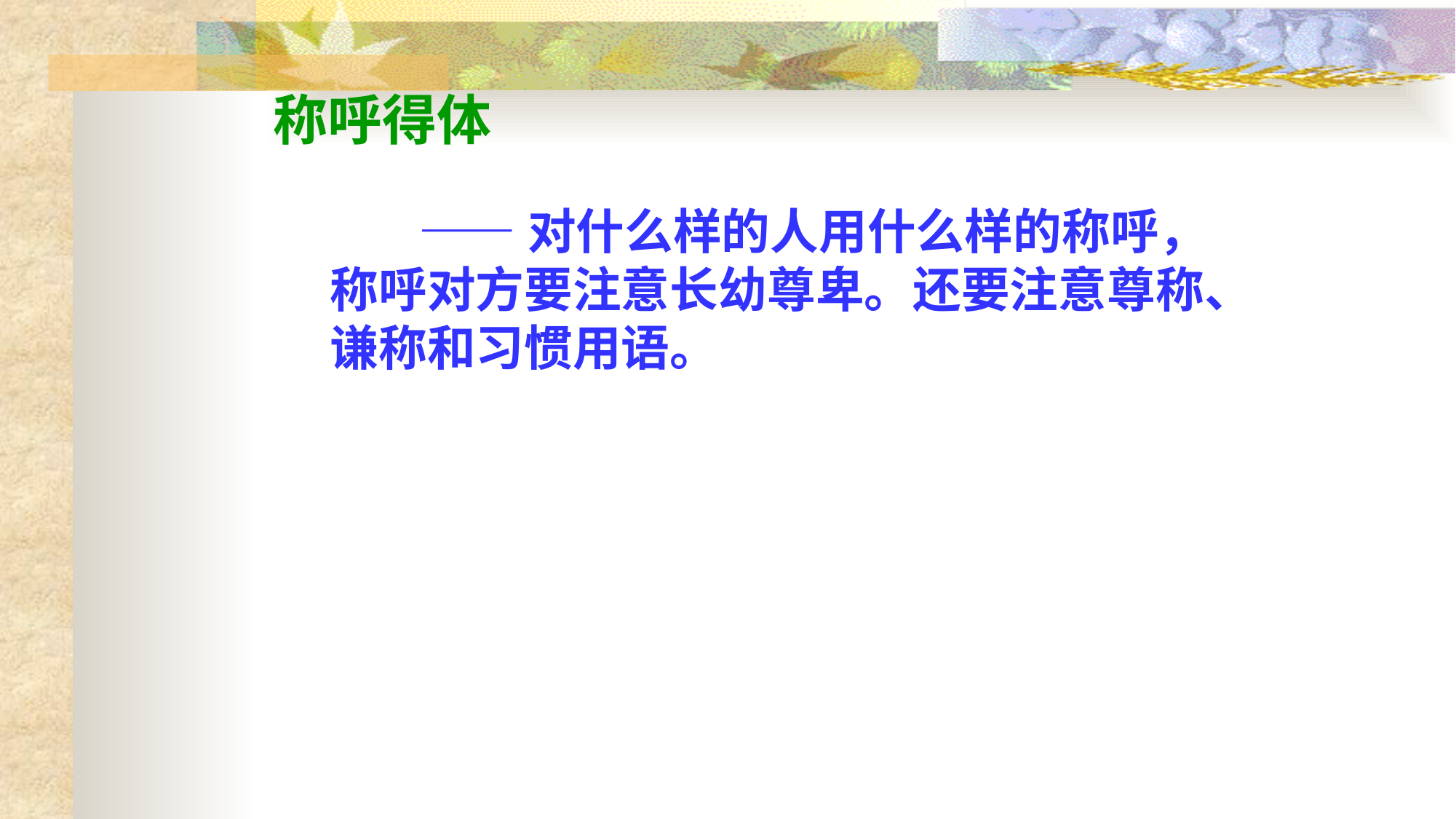

# 称呼得体
        ——对什么样的人用什么样的称呼，称呼对方要注意长幼尊卑。还要注意尊称、谦称和习惯用语。